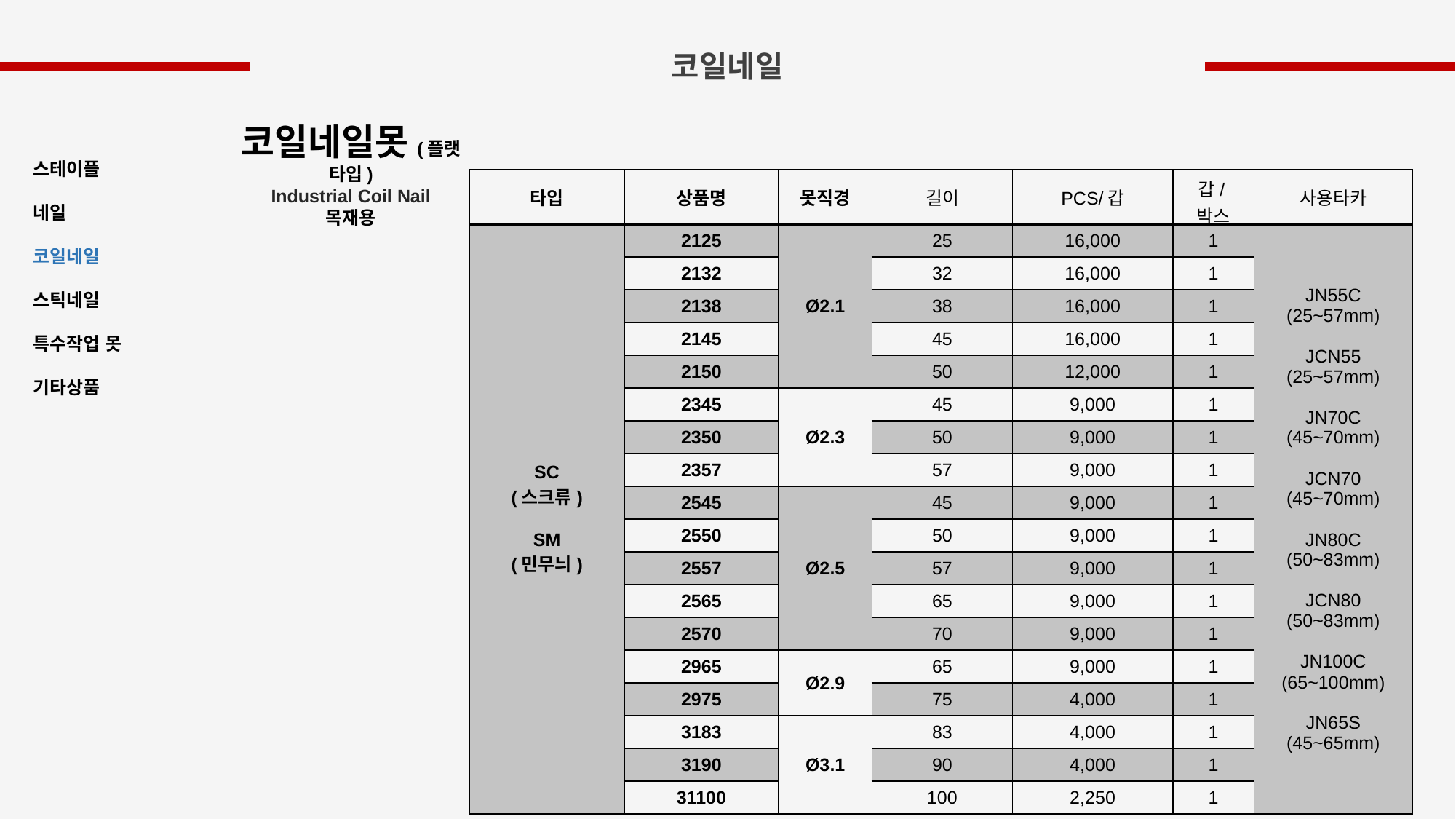

코일네일
코일네일못(플랫 타입)
Industrial Coil Nail
목재용
스테이플

네일

코일네일

스틱네일

특수작업 못

기타상품
| 타입 | 상품명 | 못직경 | 길이 | PCS/갑 | 갑/박스 | 사용타카 |
| --- | --- | --- | --- | --- | --- | --- |
| SC (스크류) SM (민무늬) | 2125 | Ø2.1 | 25 | 16,000 | 1 | JN55C (25~57mm) JCN55 (25~57mm) JN70C (45~70mm) JCN70 (45~70mm) JN80C (50~83mm) JCN80 (50~83mm) JN100C (65~100mm) JN65S (45~65mm) |
|  | 2132 |  | 32 | 16,000 | 1 |  |
|  | 2138 |  | 38 | 16,000 | 1 |  |
|  | 2145 |  | 45 | 16,000 | 1 |  |
|  | 2150 |  | 50 | 12,000 | 1 |  |
|  | 2345 | Ø2.3 | 45 | 9,000 | 1 |  |
|  | 2350 |  | 50 | 9,000 | 1 |  |
|  | 2357 |  | 57 | 9,000 | 1 |  |
|  | 2545 | Ø2.5 | 45 | 9,000 | 1 |  |
|  | 2550 |  | 50 | 9,000 | 1 |  |
|  | 2557 |  | 57 | 9,000 | 1 |  |
|  | 2565 |  | 65 | 9,000 | 1 |  |
|  | 2570 |  | 70 | 9,000 | 1 |  |
|  | 2965 | Ø2.9 | 65 | 9,000 | 1 |  |
|  | 2975 |  | 75 | 4,000 | 1 |  |
|  | 3183 | Ø3.1 | 83 | 4,000 | 1 |  |
|  | 3190 |  | 90 | 4,000 | 1 |  |
|  | 31100 |  | 100 | 2,250 | 1 |  |